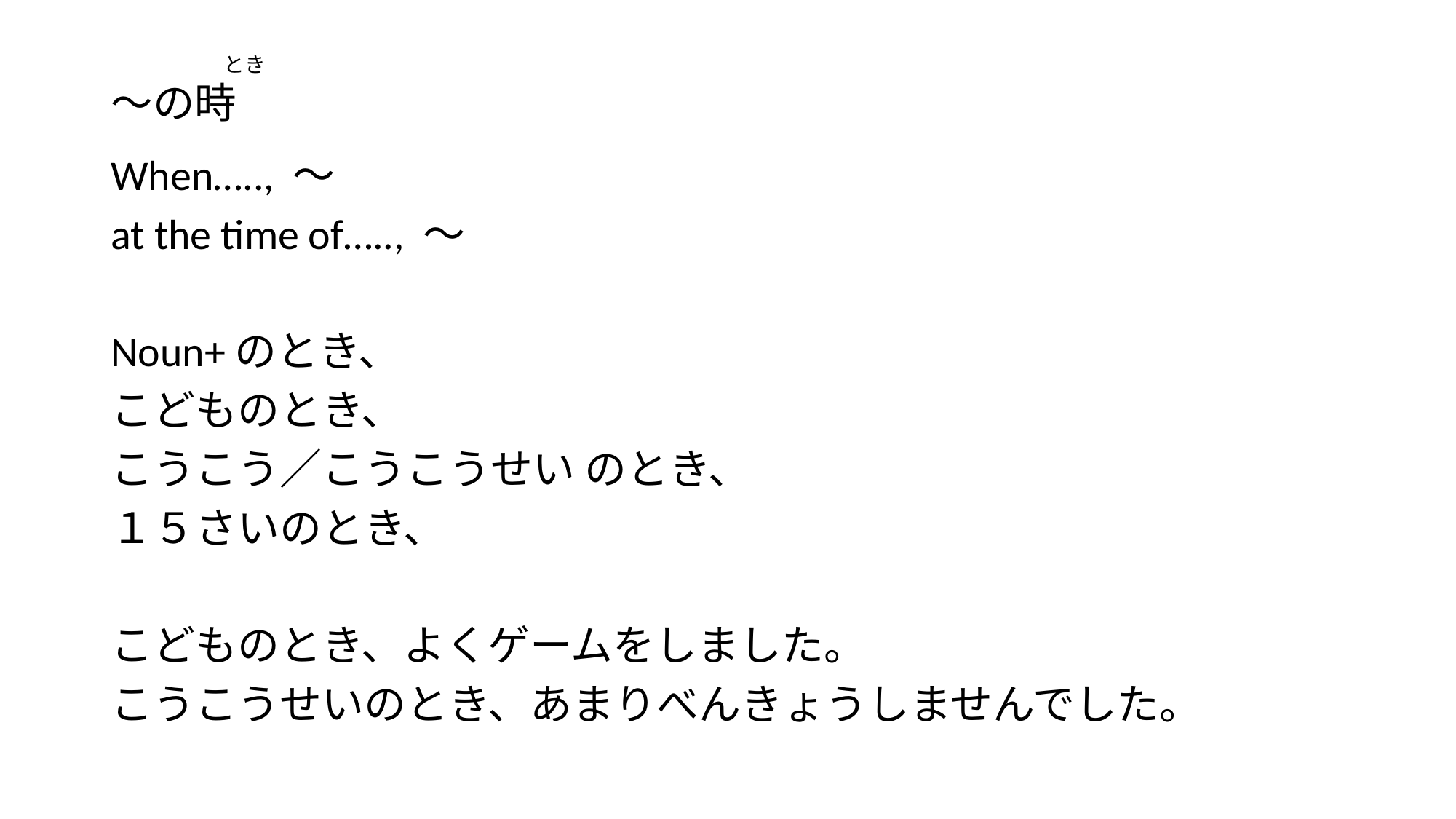

# とき　　　　 ～の時
When….., ～
at the time of….., ～

Noun+のとき、
こどものとき、
こうこう／こうこうせい のとき、
１５さいのとき、

こどものとき、よくゲームをしました。
こうこうせいのとき、あまりべんきょうしませんでした。